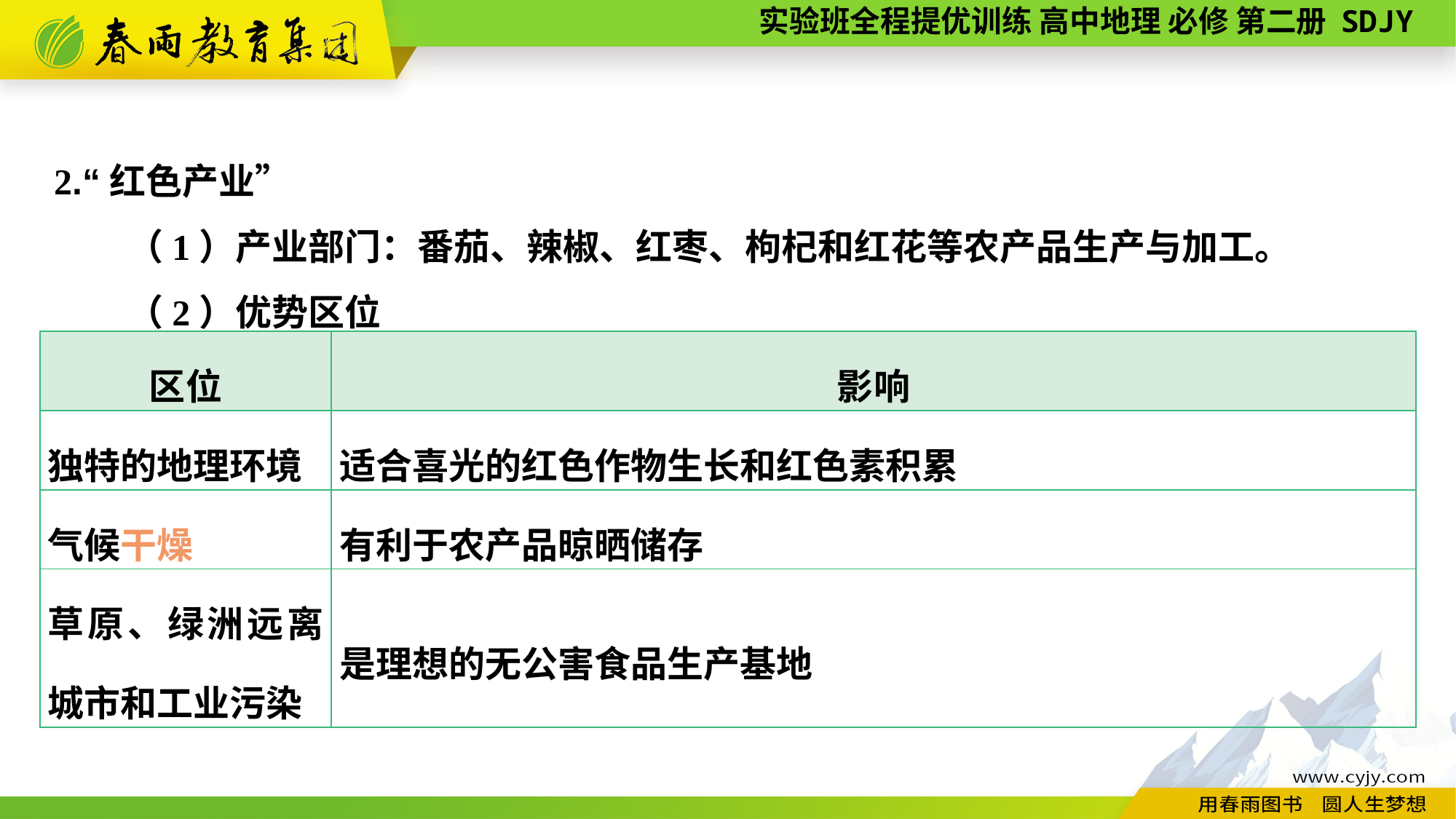

2.“红色产业”
　　（1）产业部门：番茄、辣椒、红枣、枸杞和红花等农产品生产与加工。
　　（2）优势区位
| 区位 | 影响 |
| --- | --- |
| 独特的地理环境 | 适合喜光的红色作物生长和红色素积累 |
| 气候干燥 | 有利于农产品晾晒储存 |
| 草原、绿洲远离城市和工业污染 | 是理想的无公害食品生产基地 |